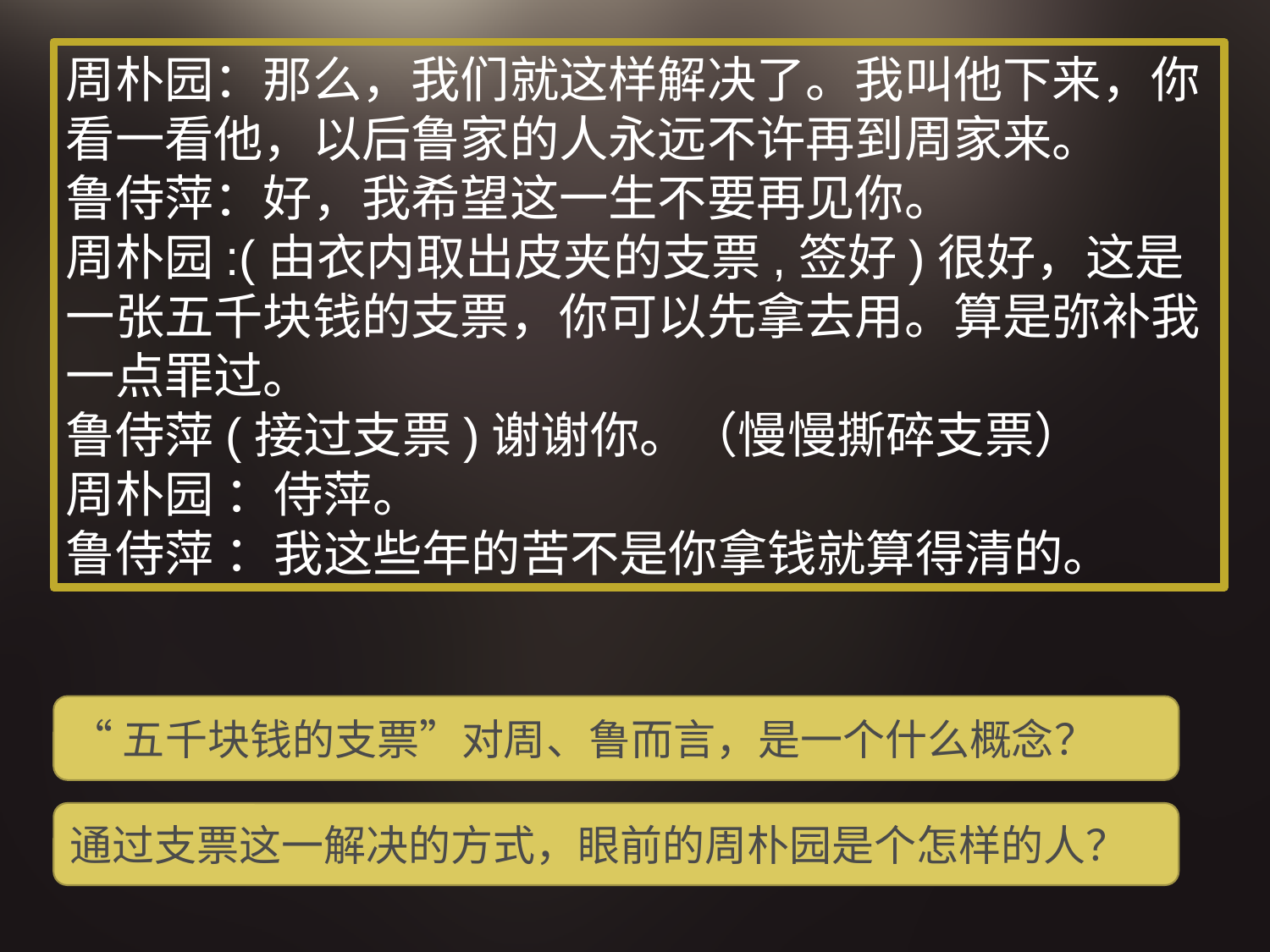

周朴园：那么，我们就这样解决了。我叫他下来，你看一看他，以后鲁家的人永远不许再到周家来。
鲁侍萍：好，我希望这一生不要再见你。
周朴园:(由衣内取出皮夹的支票,签好)很好，这是一张五千块钱的支票，你可以先拿去用。算是弥补我一点罪过。
鲁侍萍(接过支票)谢谢你。（慢慢撕碎支票）
周朴园 ：侍萍。
鲁侍萍 ：我这些年的苦不是你拿钱就算得清的。
“五千块钱的支票”对周、鲁而言，是一个什么概念？
通过支票这一解决的方式，眼前的周朴园是个怎样的人？